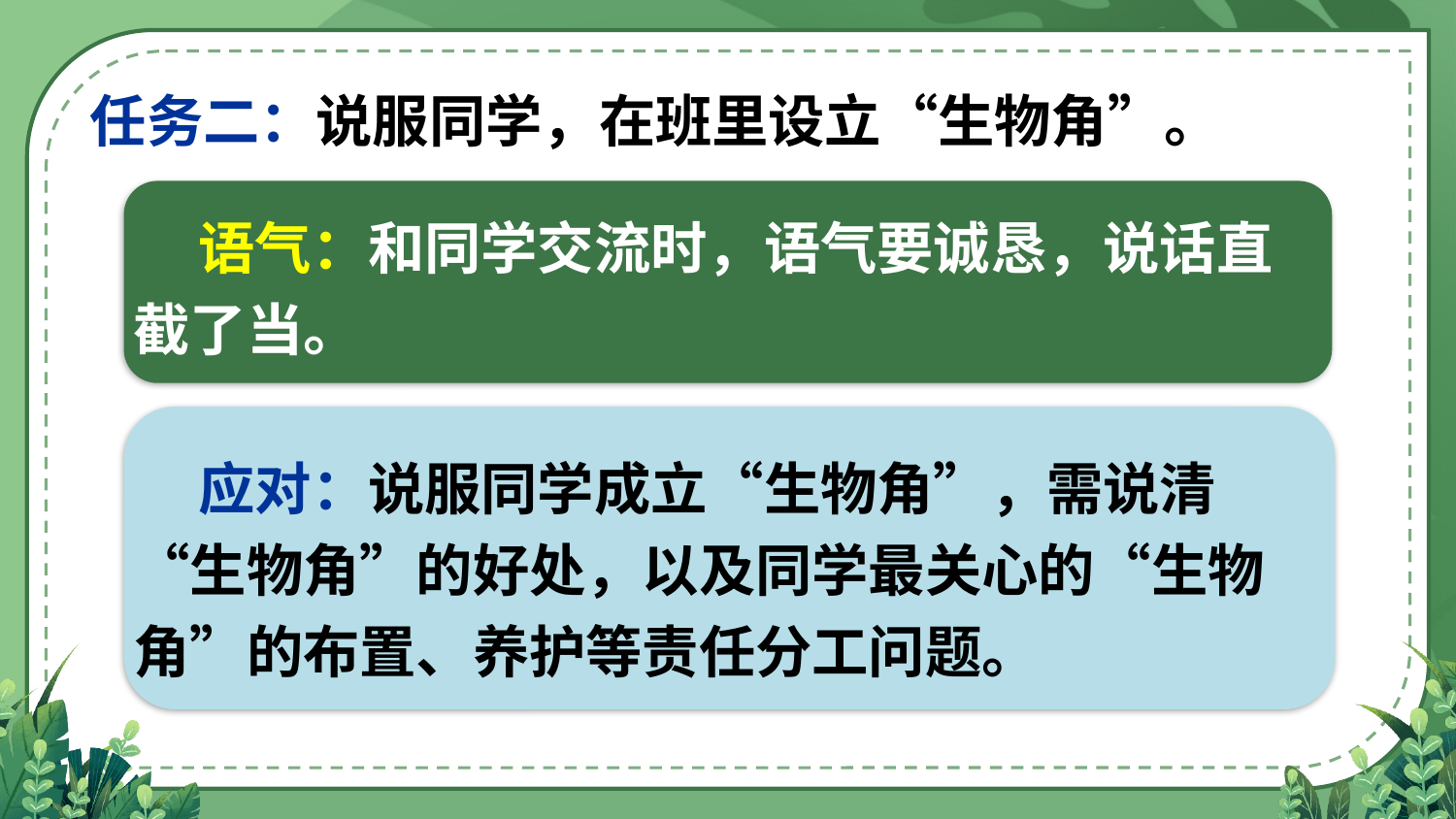

任务二：说服同学，在班里设立“生物角”。

    语气：和同学交流时，语气要诚恳，说话直截了当。

    应对：说服同学成立“生物角”，需说清“生物角”的好处，以及同学最关心的“生物角”的布置、养护等责任分工问题。